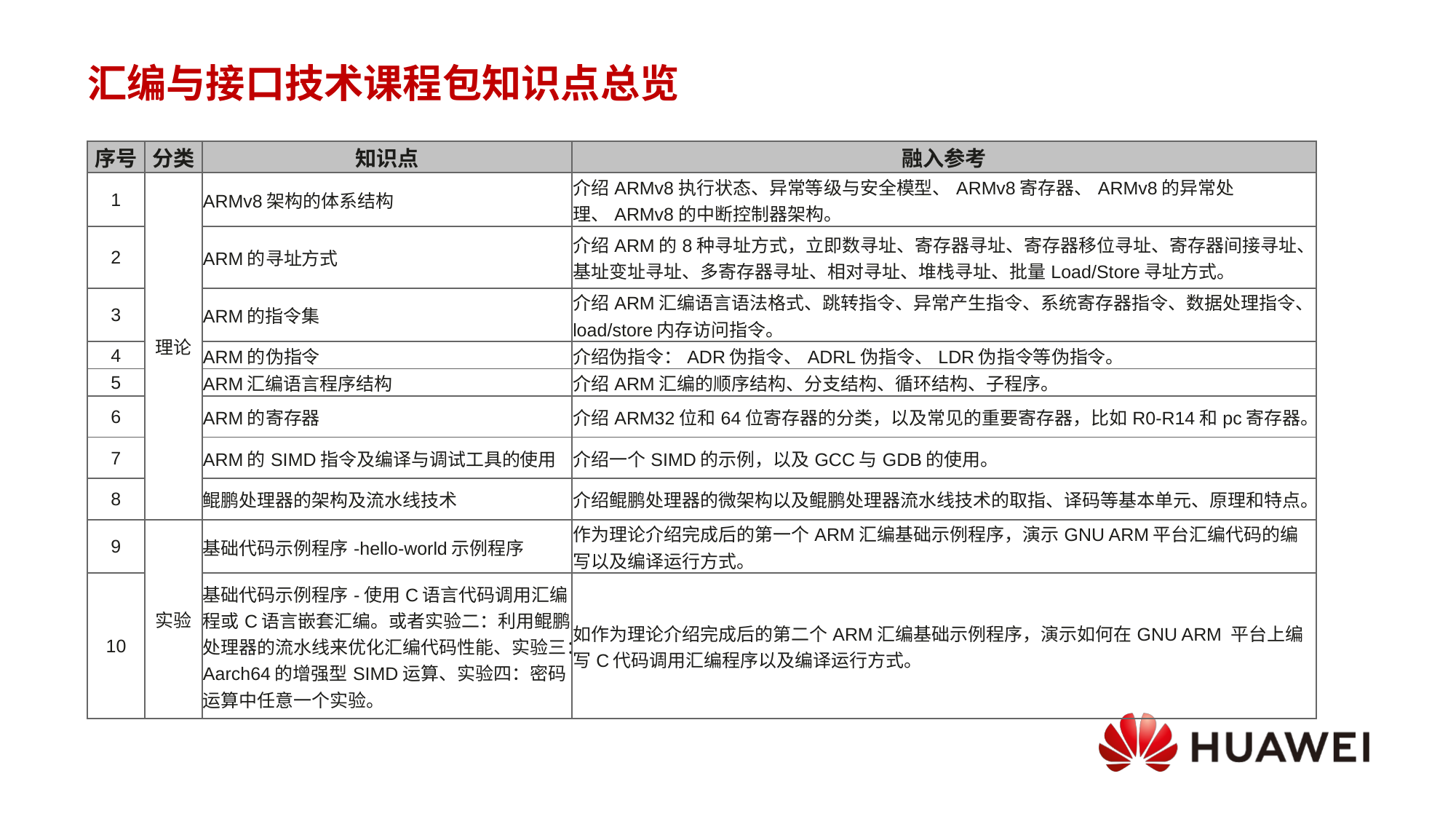

# 汇编与接口技术课程包知识点总览
| 序号 | 分类 | 知识点 | 融入参考 |
| --- | --- | --- | --- |
| 1 | 理论 | ARMv8架构的体系结构 | 介绍ARMv8执行状态、异常等级与安全模型、ARMv8寄存器、ARMv8的异常处理、ARMv8的中断控制器架构。 |
| 2 |  | ARM的寻址方式 | 介绍ARM的8种寻址方式，立即数寻址、寄存器寻址、寄存器移位寻址、寄存器间接寻址、基址变址寻址、多寄存器寻址、相对寻址、堆栈寻址、批量Load/Store寻址方式。 |
| 3 |  | ARM的指令集 | 介绍ARM汇编语言语法格式、跳转指令、异常产生指令、系统寄存器指令、数据处理指令、load/store内存访问指令。 |
| 4 |  | ARM的伪指令 | 介绍伪指令：ADR伪指令、ADRL伪指令、LDR伪指令等伪指令。 |
| 5 |  | ARM汇编语言程序结构 | 介绍ARM汇编的顺序结构、分支结构、循环结构、子程序。 |
| 6 |  | ARM的寄存器 | 介绍ARM32位和64位寄存器的分类，以及常见的重要寄存器，比如R0-R14和pc寄存器。 |
| 7 |  | ARM的SIMD指令及编译与调试工具的使用 | 介绍一个SIMD的示例，以及GCC与GDB的使用。 |
| 8 |  | 鲲鹏处理器的架构及流水线技术 | 介绍鲲鹏处理器的微架构以及鲲鹏处理器流水线技术的取指、译码等基本单元、原理和特点。 |
| 9 | 实验 | 基础代码示例程序-hello-world示例程序 | 作为理论介绍完成后的第一个ARM汇编基础示例程序，演示GNU ARM平台汇编代码的编写以及编译运行方式。 |
| 10 |  | 基础代码示例程序-使用C语言代码调用汇编程或C语言嵌套汇编。或者实验二：利用鲲鹏处理器的流水线来优化汇编代码性能、实验三：Aarch64的增强型SIMD运算、实验四：密码运算中任意一个实验。 | 如作为理论介绍完成后的第二个ARM汇编基础示例程序，演示如何在GNU ARM 平台上编写C代码调用汇编程序以及编译运行方式。 |